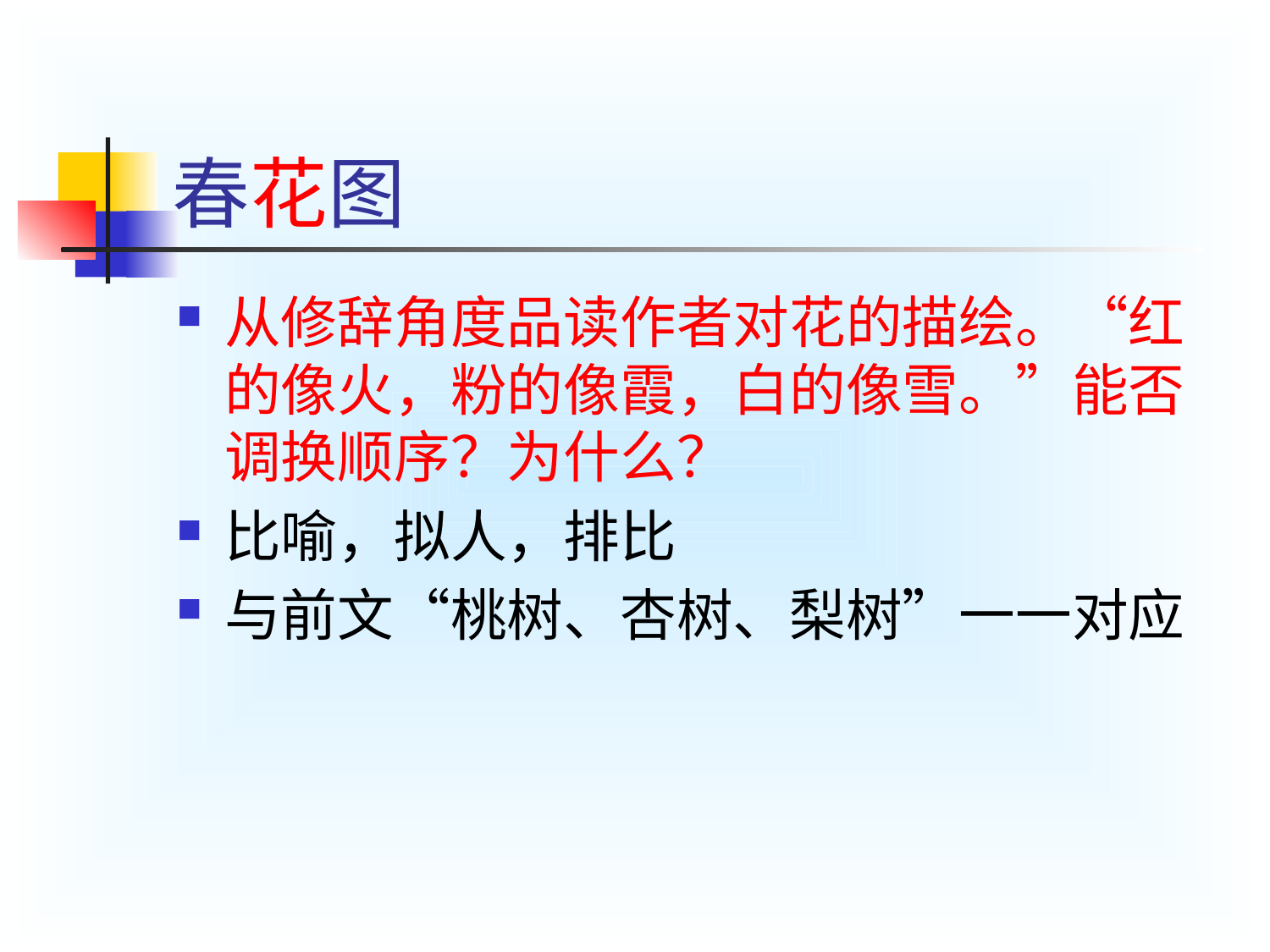

# 春花图
从修辞角度品读作者对花的描绘。“红的像火，粉的像霞，白的像雪。”能否调换顺序？为什么？
比喻，拟人，排比
与前文“桃树、杏树、梨树”一一对应